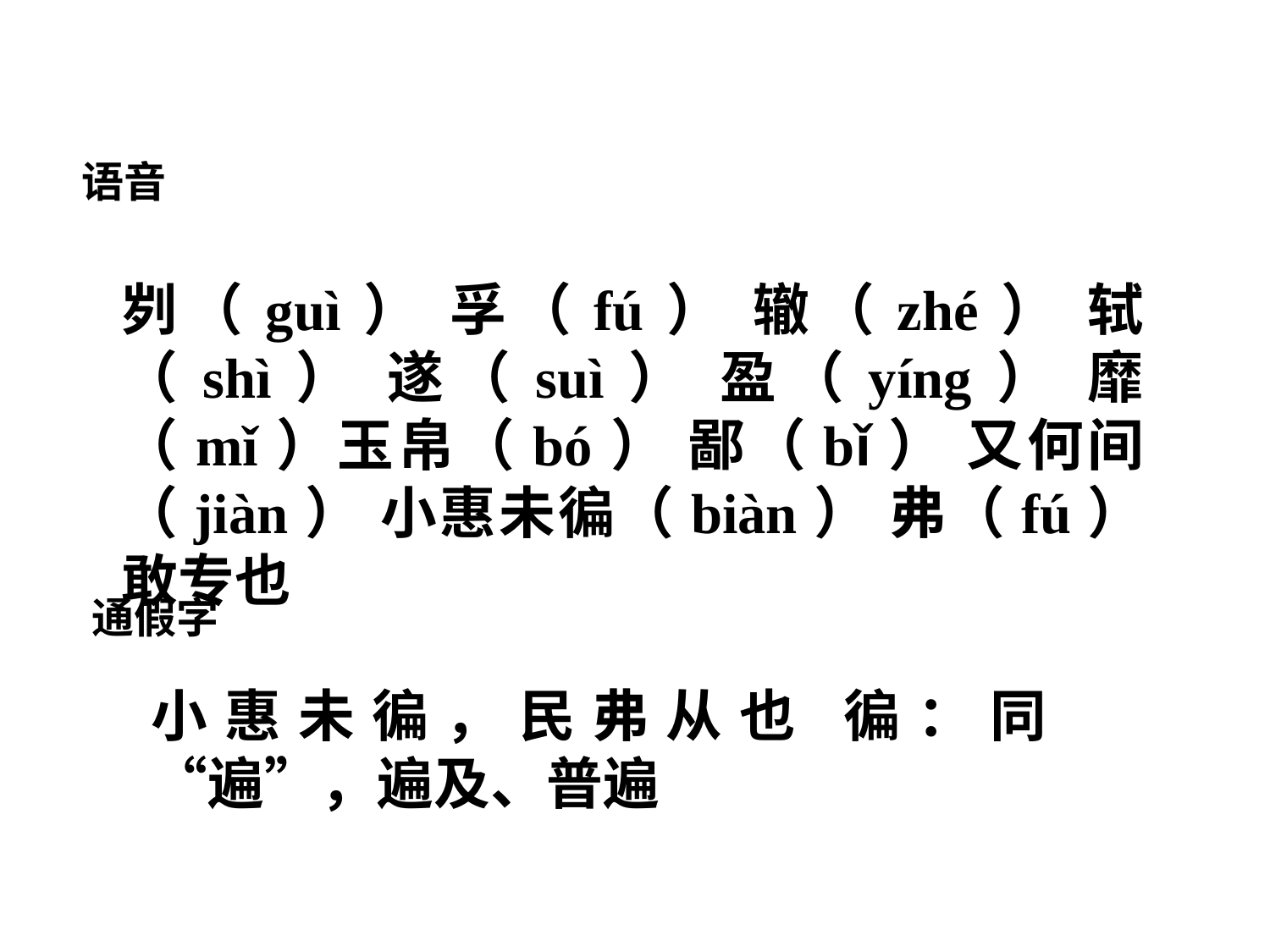

语音
刿（guì） 孚（fú） 辙（zhé） 轼（shì） 遂（suì） 盈（yíng） 靡（mǐ）玉帛（bó） 鄙（bǐ） 又何间（jiàn） 小惠未徧（biàn） 弗（fú）敢专也
通假字
小惠未徧，民弗从也 徧：同“遍”，遍及、普遍